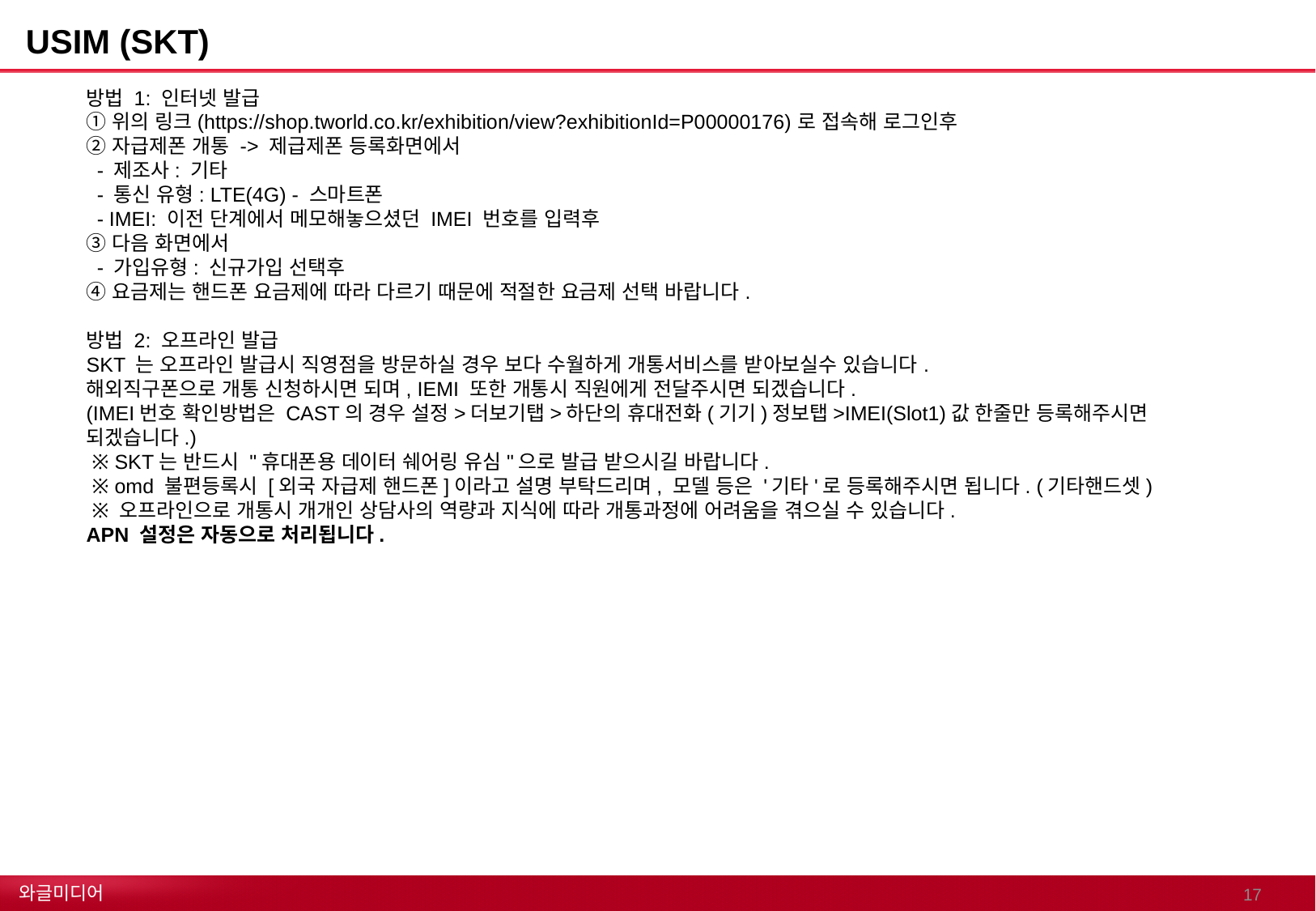

# USIM (SKT)
방법 1: 인터넷 발급
① 위의 링크(https://shop.tworld.co.kr/exhibition/view?exhibitionId=P00000176)로 접속해 로그인후
② 자급제폰 개통 -> 제급제폰 등록화면에서
 - 제조사: 기타
 - 통신 유형: LTE(4G) - 스마트폰
 - IMEI: 이전 단계에서 메모해놓으셨던 IMEI 번호를 입력후
③ 다음 화면에서
 - 가입유형: 신규가입 선택후
④ 요금제는 핸드폰 요금제에 따라 다르기 때문에 적절한 요금제 선택 바랍니다.
방법 2: 오프라인 발급
SKT 는 오프라인 발급시 직영점을 방문하실 경우 보다 수월하게 개통서비스를 받아보실수 있습니다.
해외직구폰으로 개통 신청하시면 되며, IEMI 또한 개통시 직원에게 전달주시면 되겠습니다.
(IMEI번호 확인방법은 CAST의 경우 설정>더보기탭>하단의 휴대전화(기기)정보탭>IMEI(Slot1)값 한줄만 등록해주시면 되겠습니다.)
​ ※ SKT는 반드시 "휴대폰용 데이터 쉐어링 유심"으로 발급 받으시길 바랍니다.
 ※ omd 불편등록시 [외국 자급제 핸드폰]이라고 설명 부탁드리며, 모델 등은 '기타'로 등록해주시면 됩니다. (기타핸드셋)
 ※ 오프라인으로 개통시 개개인 상담사의 역량과 지식에 따라 개통과정에 어려움을 겪으실 수 있습니다.
APN 설정은 자동으로 처리됩니다.
17